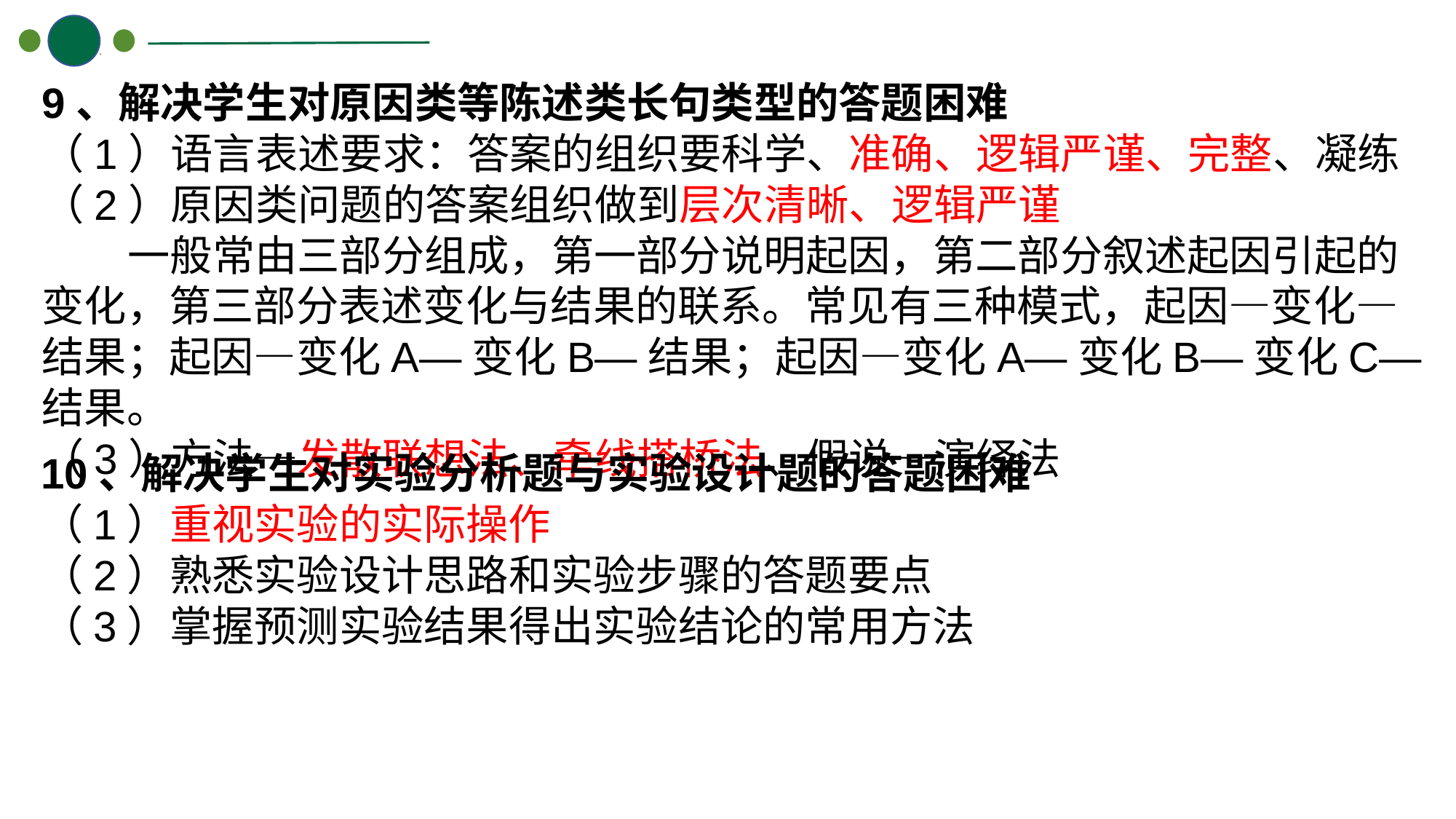

9、解决学生对原因类等陈述类长句类型的答题困难
（1）语言表述要求：答案的组织要科学、准确、逻辑严谨、完整、凝练
（2）原因类问题的答案组织做到层次清晰、逻辑严谨
        一般常由三部分组成，第一部分说明起因，第二部分叙述起因引起的变化，第三部分表述变化与结果的联系。常见有三种模式，起因—变化—结果；起因—变化A—变化B—结果；起因—变化A—变化B—变化C—结果。
（3）方法—发散联想法、牵线搭桥法、假说—演绎法
10、解决学生对实验分析题与实验设计题的答题困难
（1）重视实验的实际操作
（2）熟悉实验设计思路和实验步骤的答题要点
（3）掌握预测实验结果得出实验结论的常用方法